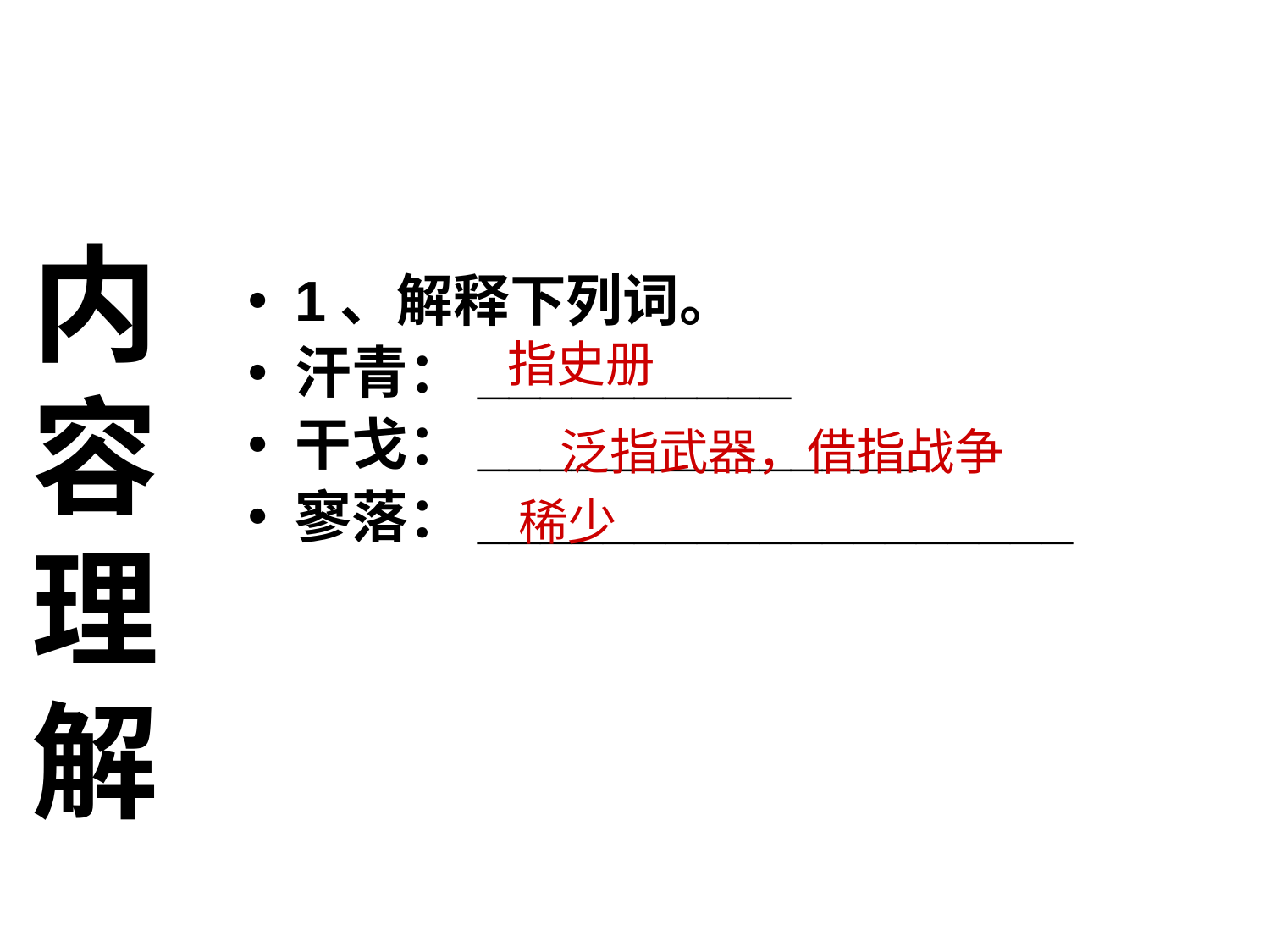

内
容
理
解
1、解释下列词。
汗青：__________
干戈：______________
寥落：___________________
指史册
泛指武器，借指战争
稀少